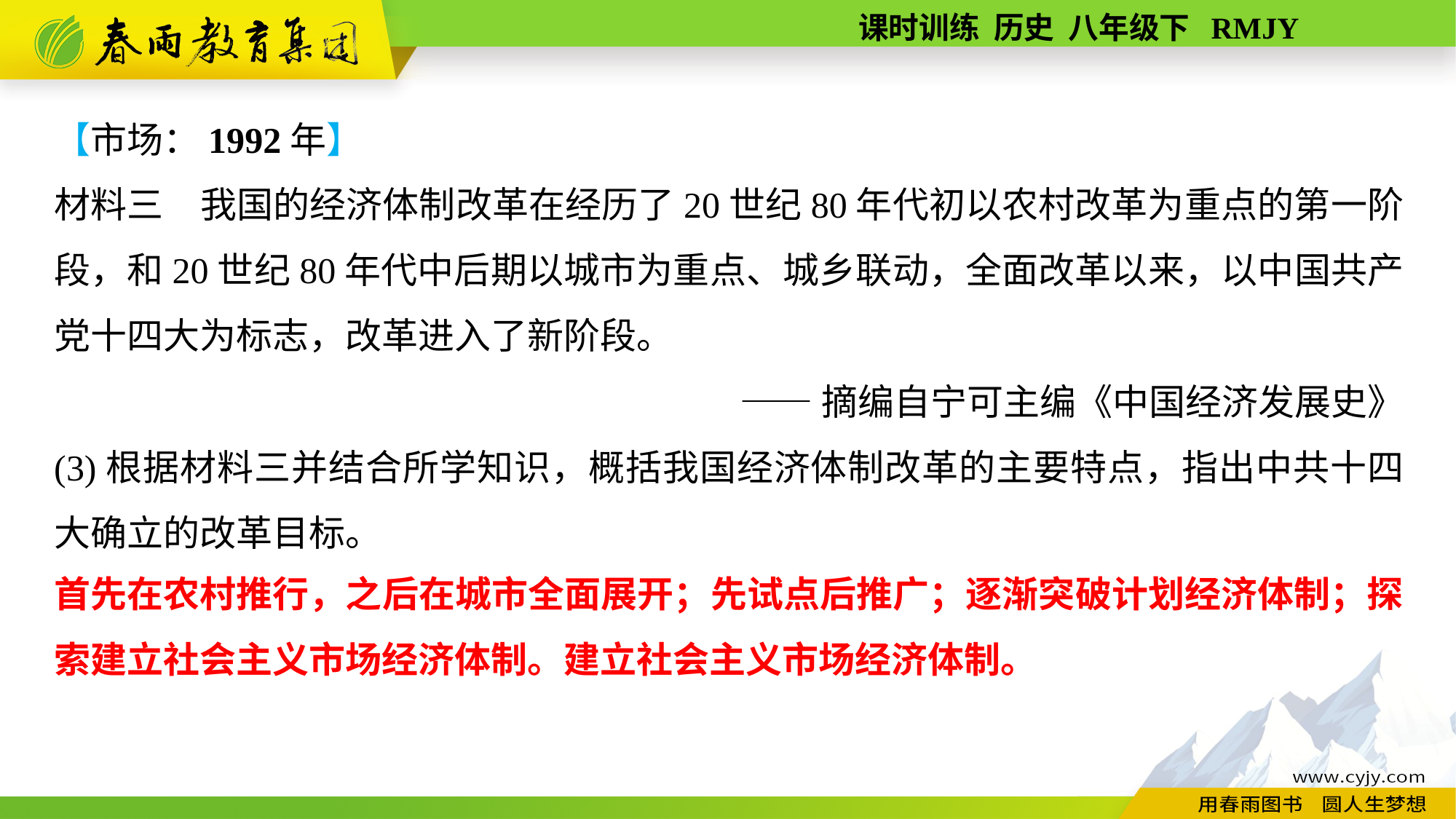

【市场：1992年】
材料三　我国的经济体制改革在经历了20世纪80年代初以农村改革为重点的第一阶段，和20世纪80年代中后期以城市为重点、城乡联动，全面改革以来，以中国共产党十四大为标志，改革进入了新阶段。
——摘编自宁可主编《中国经济发展史》
(3)根据材料三并结合所学知识，概括我国经济体制改革的主要特点，指出中共十四大确立的改革目标。
首先在农村推行，之后在城市全面展开；先试点后推广；逐渐突破计划经济体制；探索建立社会主义市场经济体制。建立社会主义市场经济体制。